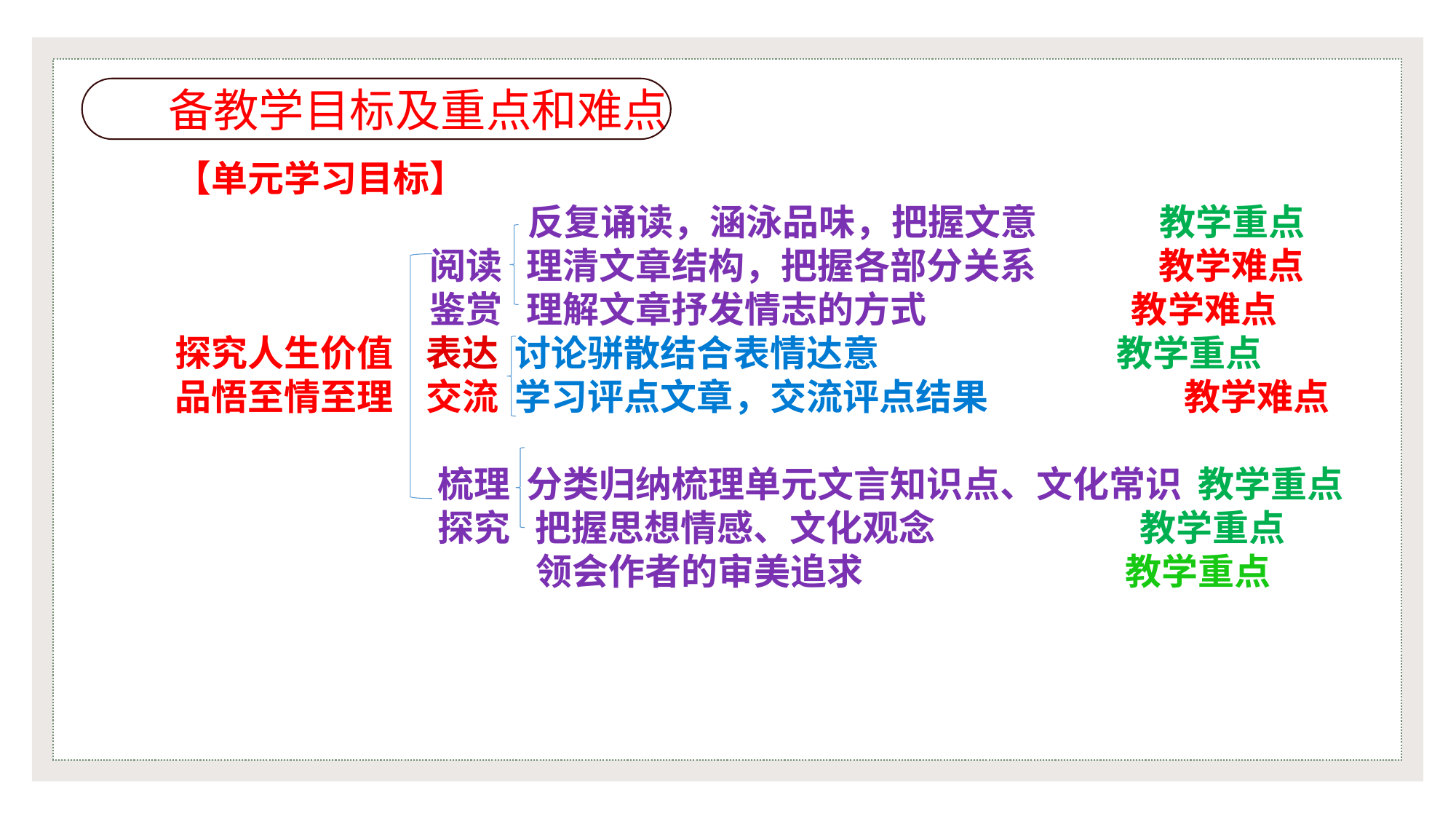

备教学目标及重点和难点

【单元学习目标】
                                          反复诵读，涵泳品味，把握文意               教学重点
                              阅读   理清文章结构，把握各部分关系               教学难点
                              鉴赏   理解文章抒发情志的方式                         教学难点
探究人生价值    表达  讨论骈散结合表情达意                             教学重点
品悟至情至理    交流  学习评点文章，交流评点结果                        教学难点
                               梳理  分类归纳梳理单元文言知识点、文化常识  教学重点
                               探究   把握思想情感、文化观念                         教学重点
                                           领会作者的审美追求                                教学重点